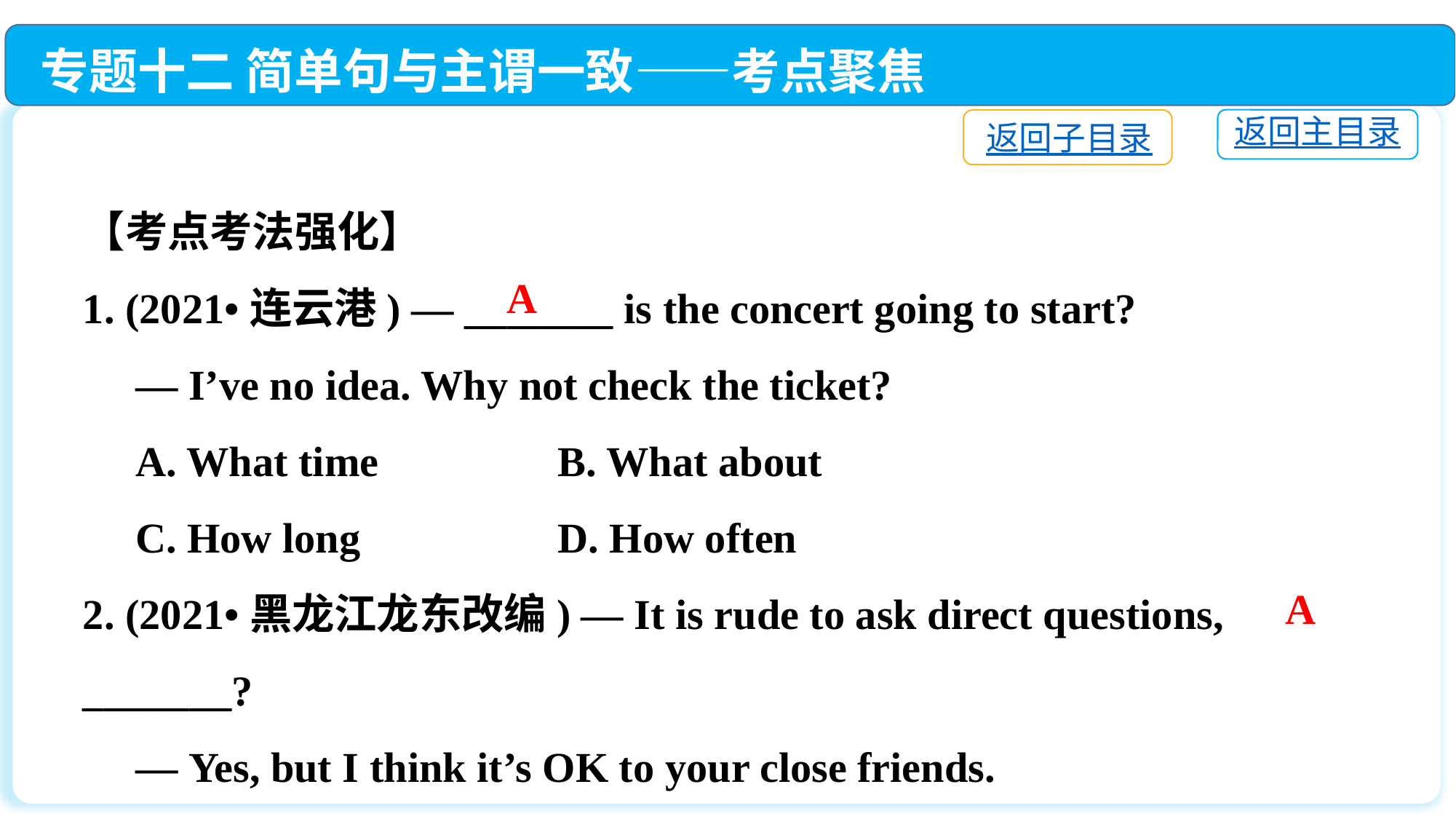

专题十二 简单句与主谓一致——考点聚焦

返回主目录

返回子目录
【考点考法强化】
1. (2021•连云港) — _______ is the concert going to start?
     — I’ve no idea. Why not check the ticket?
     A. What time	              B. What about
     C. How long	              D. How often
2. (2021•黑龙江龙东改编) — It is rude to ask direct questions,  _______?
     — Yes, but I think it’s OK to your close friends.
     A. isn’t it　　	B. doesn’t it	C. does it　　	D. is it
A
A